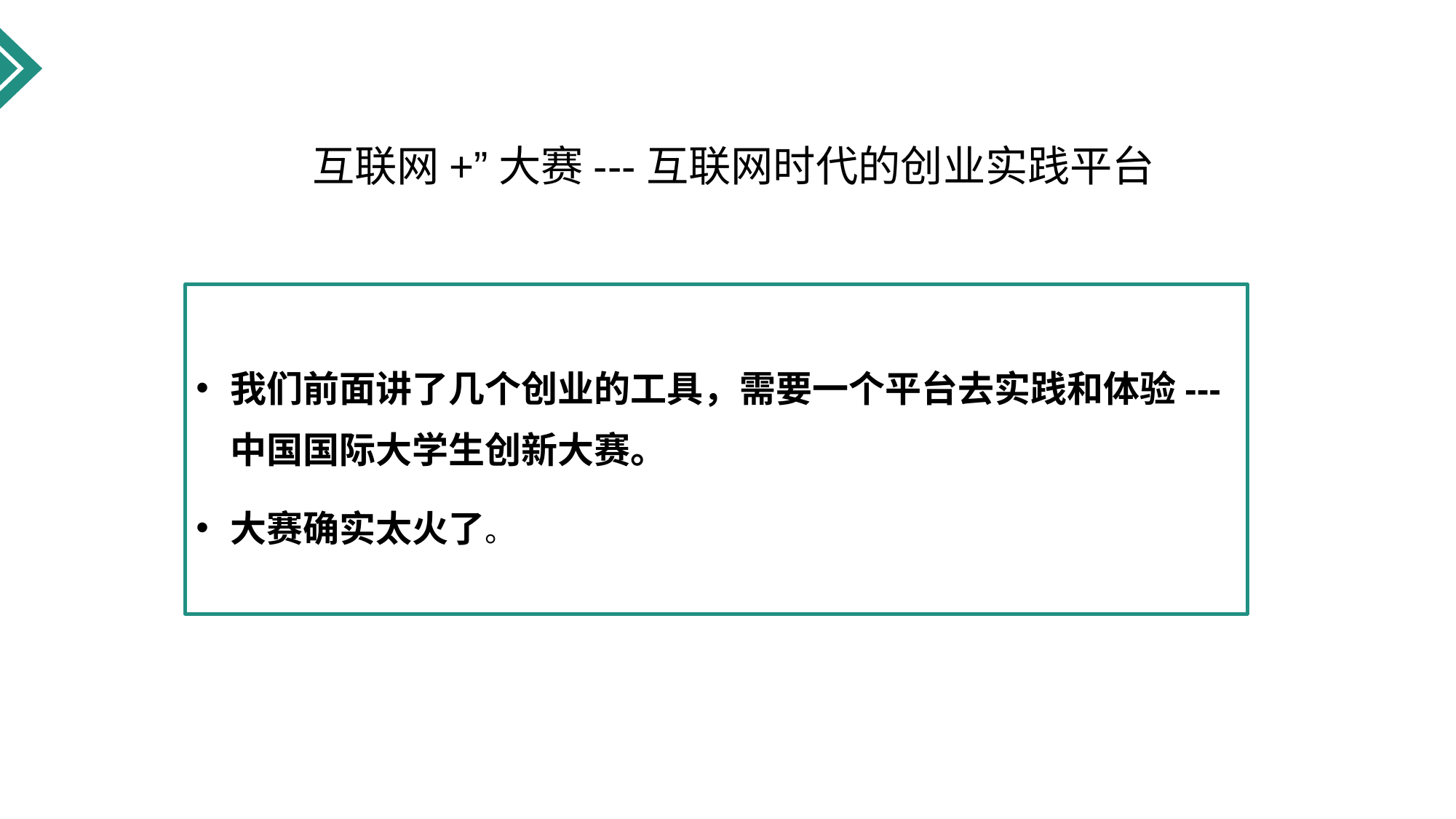

# 互联网+”大赛---互联网时代的创业实践平台
我们前面讲了几个创业的工具，需要一个平台去实践和体验---中国国际大学生创新大赛。
大赛确实太火了。